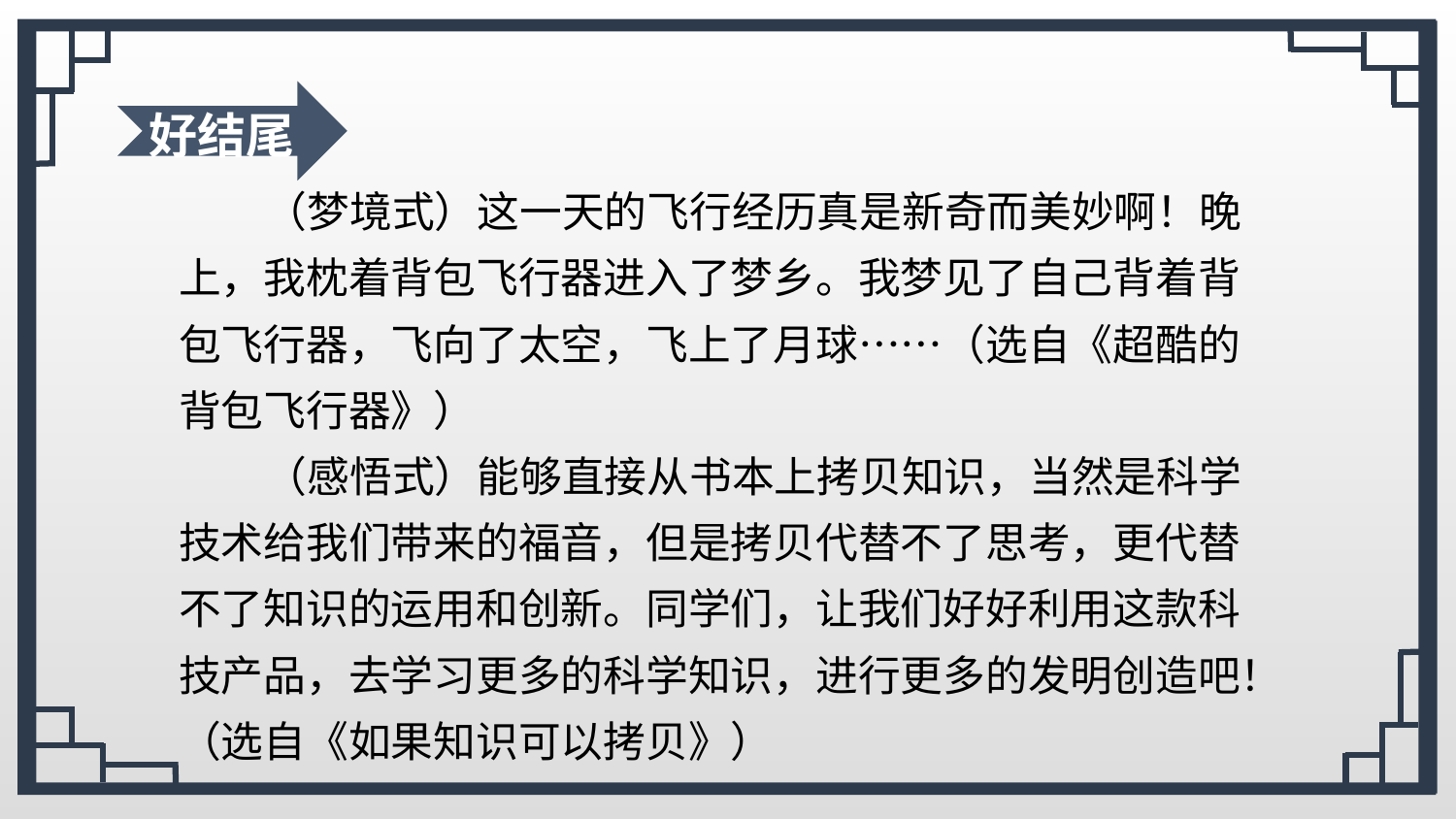

好结尾
（梦境式）这一天的飞行经历真是新奇而美妙啊！晚上，我枕着背包飞行器进入了梦乡。我梦见了自己背着背包飞行器，飞向了太空，飞上了月球……（选自《超酷的背包飞行器》）
（感悟式）能够直接从书本上拷贝知识，当然是科学技术给我们带来的福音，但是拷贝代替不了思考，更代替不了知识的运用和创新。同学们，让我们好好利用这款科技产品，去学习更多的科学知识，进行更多的发明创造吧！（选自《如果知识可以拷贝》）